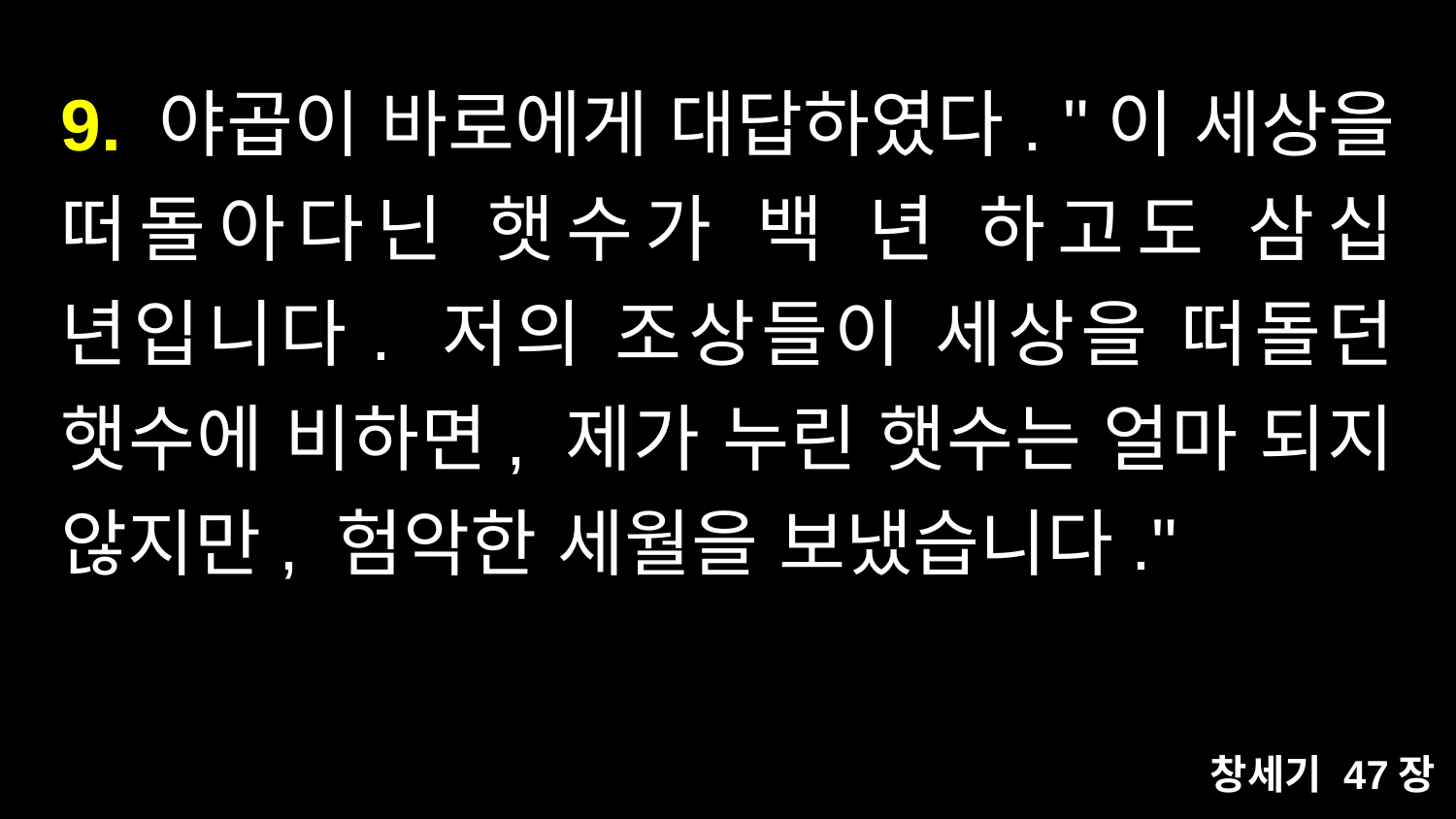

# 9. 야곱이 바로에게 대답하였다. "이 세상을 떠돌아다닌 햇수가 백 년 하고도 삼십 년입니다. 저의 조상들이 세상을 떠돌던 햇수에 비하면, 제가 누린 햇수는 얼마 되지 않지만, 험악한 세월을 보냈습니다."
창세기 47장